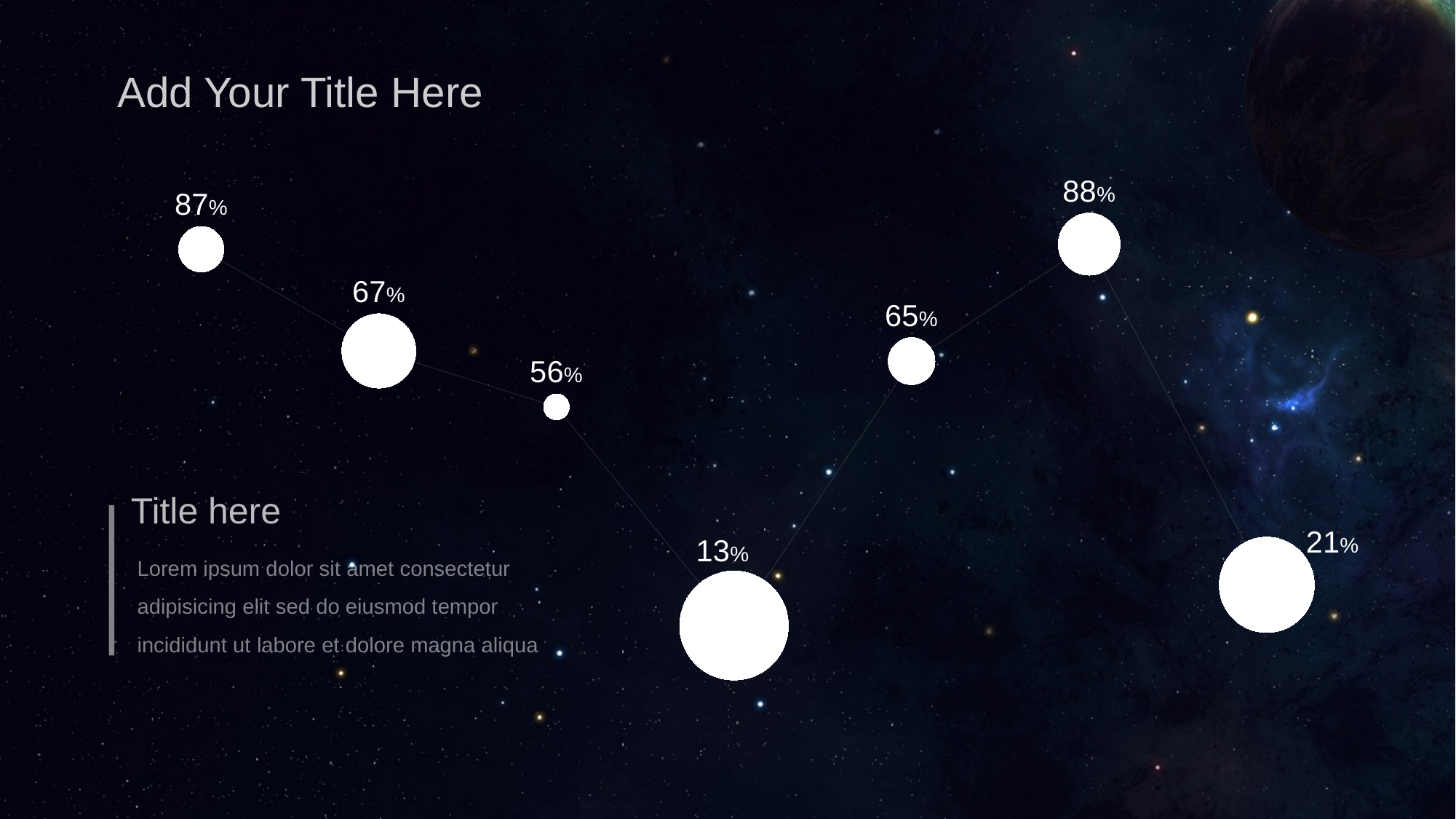

Add Your Title Here

### Chart

| Category | 系列 1 |
|---|---|
| 类别 1 | 0.87 |
| 类别 2 | 0.67 |
|  | 0.56 |
| 类别 3 | 0.13 |
| 类别 4 | 0.65 |
Title here

Lorem ipsum dolor sit amet consectetur adipisicing elit sed do eiusmod tempor incididunt ut labore et dolore magna aliqua